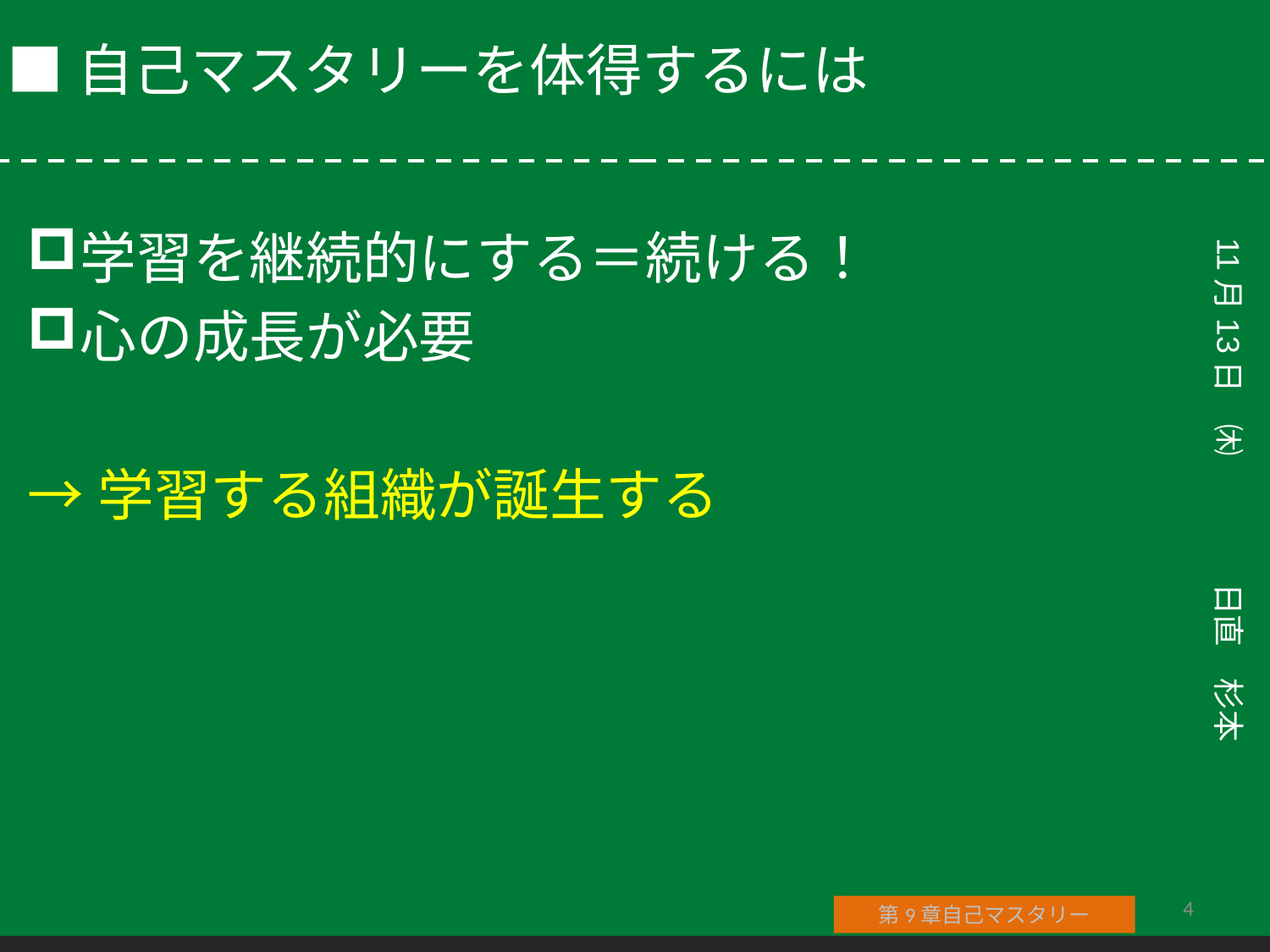

# ■自己マスタリーを体得するには
学習を継続的にする＝続ける！
心の成長が必要

→学習する組織が誕生する
4
第9章自己マスタリー